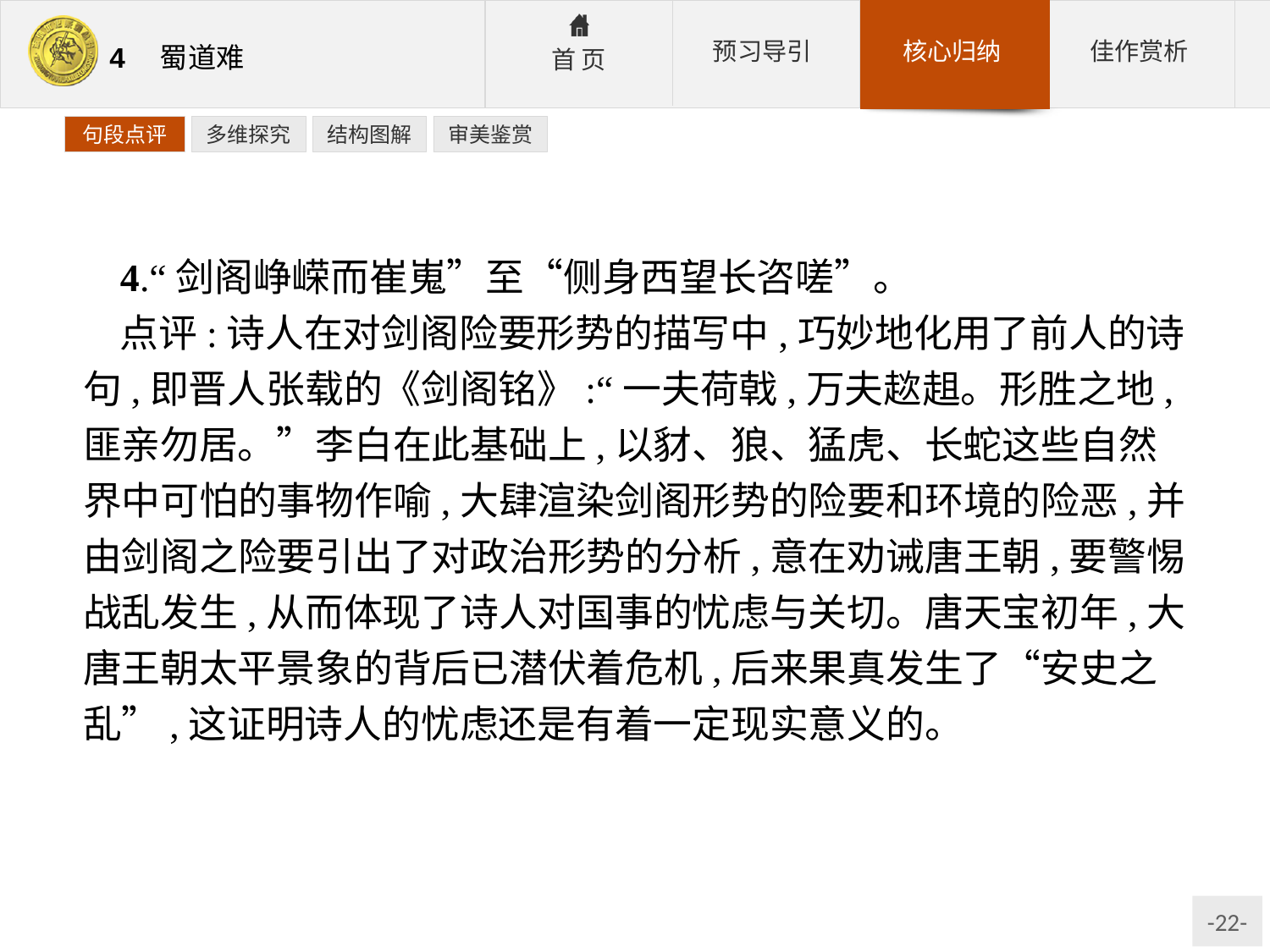

句段点评
多维探究
结构图解
审美鉴赏
4.“剑阁峥嵘而崔嵬”至“侧身西望长咨嗟”。
点评:诗人在对剑阁险要形势的描写中,巧妙地化用了前人的诗句,即晋人张载的《剑阁铭》:“一夫荷戟,万夫趑趄。形胜之地,匪亲勿居。”李白在此基础上,以豺、狼、猛虎、长蛇这些自然界中可怕的事物作喻,大肆渲染剑阁形势的险要和环境的险恶,并由剑阁之险要引出了对政治形势的分析,意在劝诫唐王朝,要警惕战乱发生,从而体现了诗人对国事的忧虑与关切。唐天宝初年,大唐王朝太平景象的背后已潜伏着危机,后来果真发生了“安史之乱”,这证明诗人的忧虑还是有着一定现实意义的。